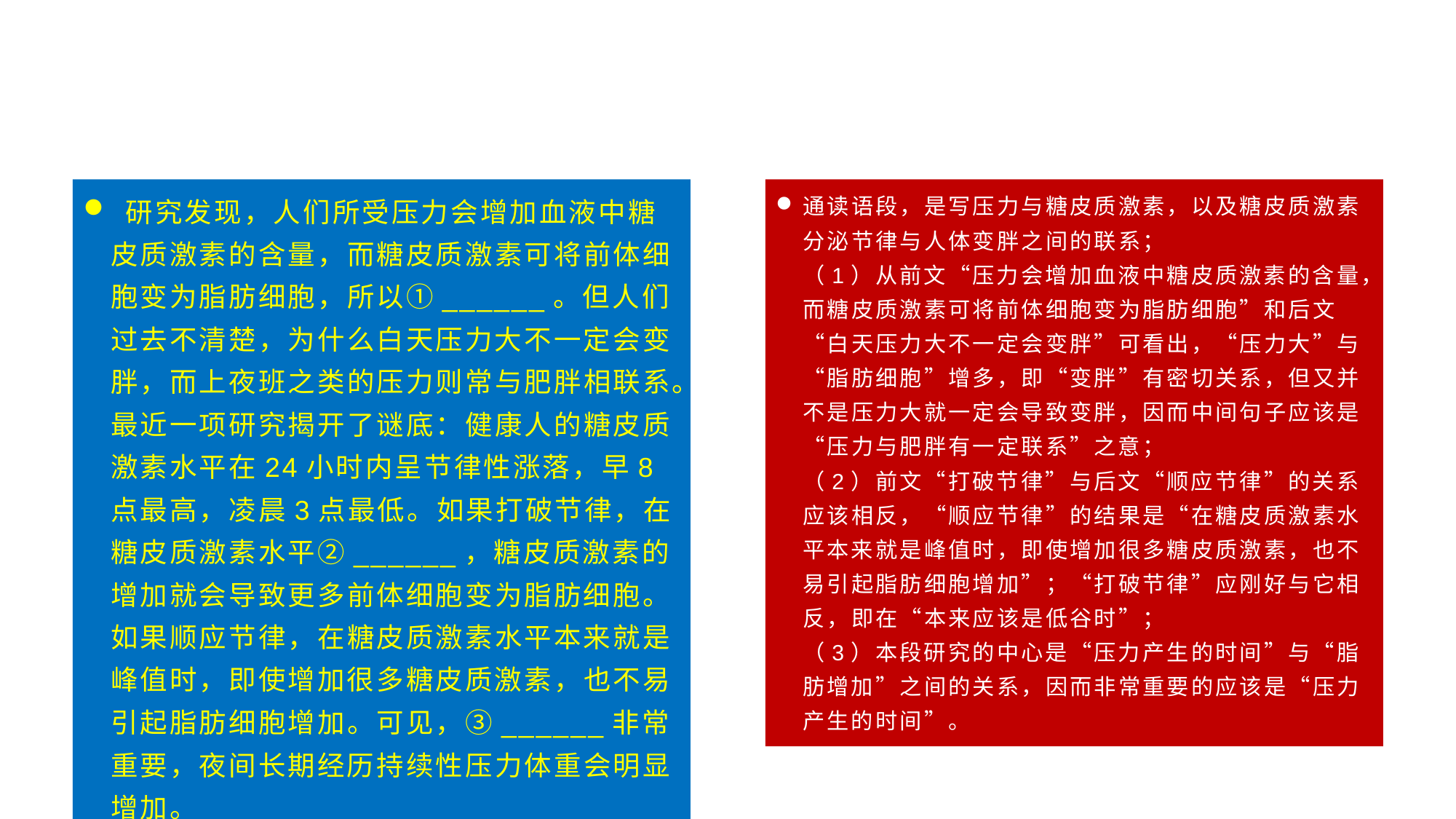

#
 研究发现，人们所受压力会增加血液中糖皮质激素的含量，而糖皮质激素可将前体细胞变为脂肪细胞，所以①______。但人们过去不清楚，为什么白天压力大不一定会变胖，而上夜班之类的压力则常与肥胖相联系。最近一项研究揭开了谜底：健康人的糖皮质激素水平在24小时内呈节律性涨落，早8点最高，凌晨3点最低。如果打破节律，在糖皮质激素水平②______，糖皮质激素的增加就会导致更多前体细胞变为脂肪细胞。如果顺应节律，在糖皮质激素水平本来就是峰值时，即使增加很多糖皮质激素，也不易引起脂肪细胞增加。可见，③______非常重要，夜间长期经历持续性压力体重会明显增加。
通读语段，是写压力与糖皮质激素，以及糖皮质激素分泌节律与人体变胖之间的联系；
（1）从前文“压力会增加血液中糖皮质激素的含量，而糖皮质激素可将前体细胞变为脂肪细胞”和后文“白天压力大不一定会变胖”可看出，“压力大”与“脂肪细胞”增多，即“变胖”有密切关系，但又并不是压力大就一定会导致变胖，因而中间句子应该是“压力与肥胖有一定联系”之意；
（2）前文“打破节律”与后文“顺应节律”的关系应该相反，“顺应节律”的结果是“在糖皮质激素水平本来就是峰值时，即使增加很多糖皮质激素，也不易引起脂肪细胞增加”；“打破节律”应刚好与它相反，即在“本来应该是低谷时”；
（3）本段研究的中心是“压力产生的时间”与“脂肪增加”之间的关系，因而非常重要的应该是“压力产生的时间”。